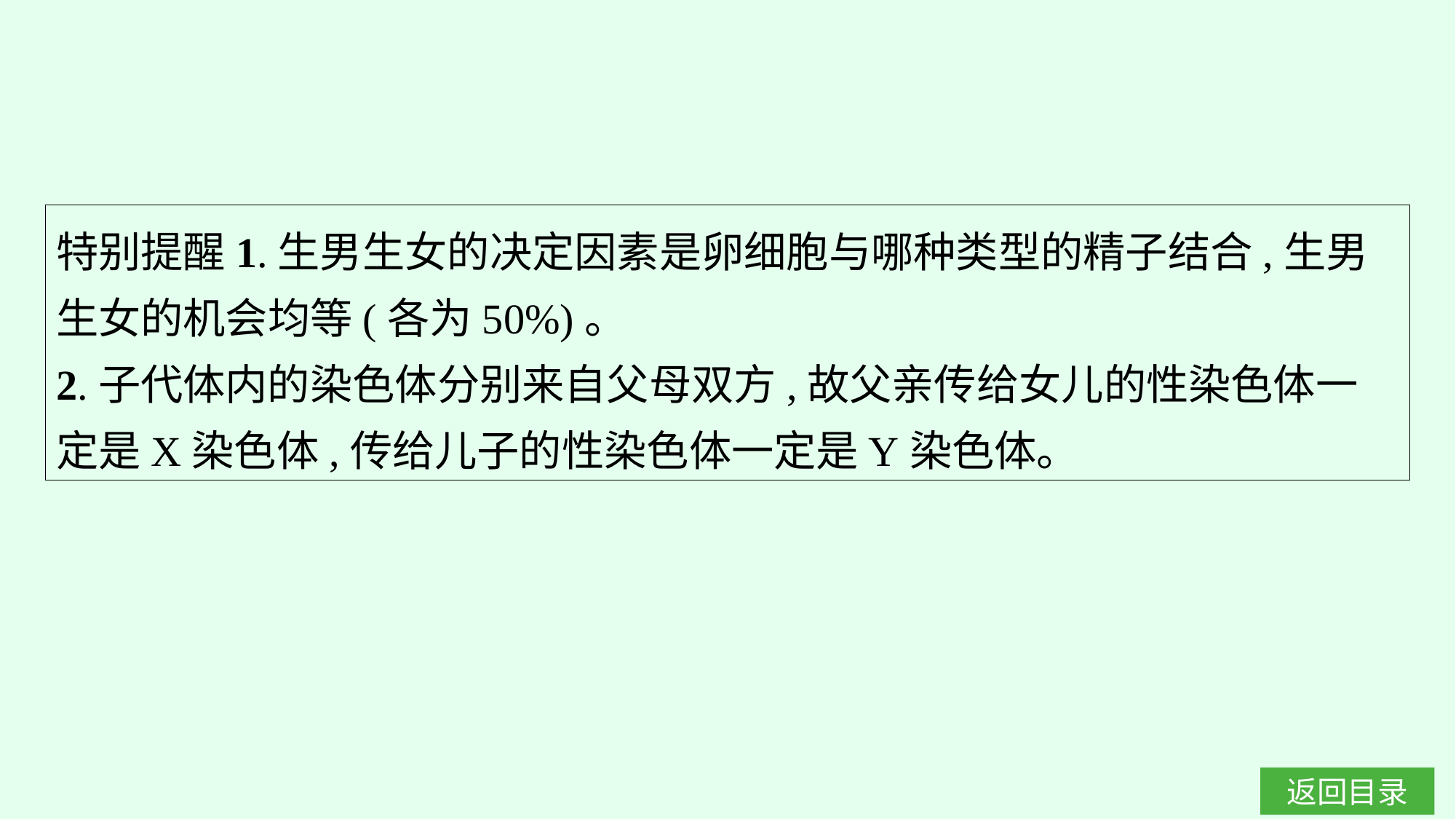

特别提醒1.生男生女的决定因素是卵细胞与哪种类型的精子结合,生男生女的机会均等(各为50%)。
2.子代体内的染色体分别来自父母双方,故父亲传给女儿的性染色体一定是X染色体,传给儿子的性染色体一定是Y染色体。